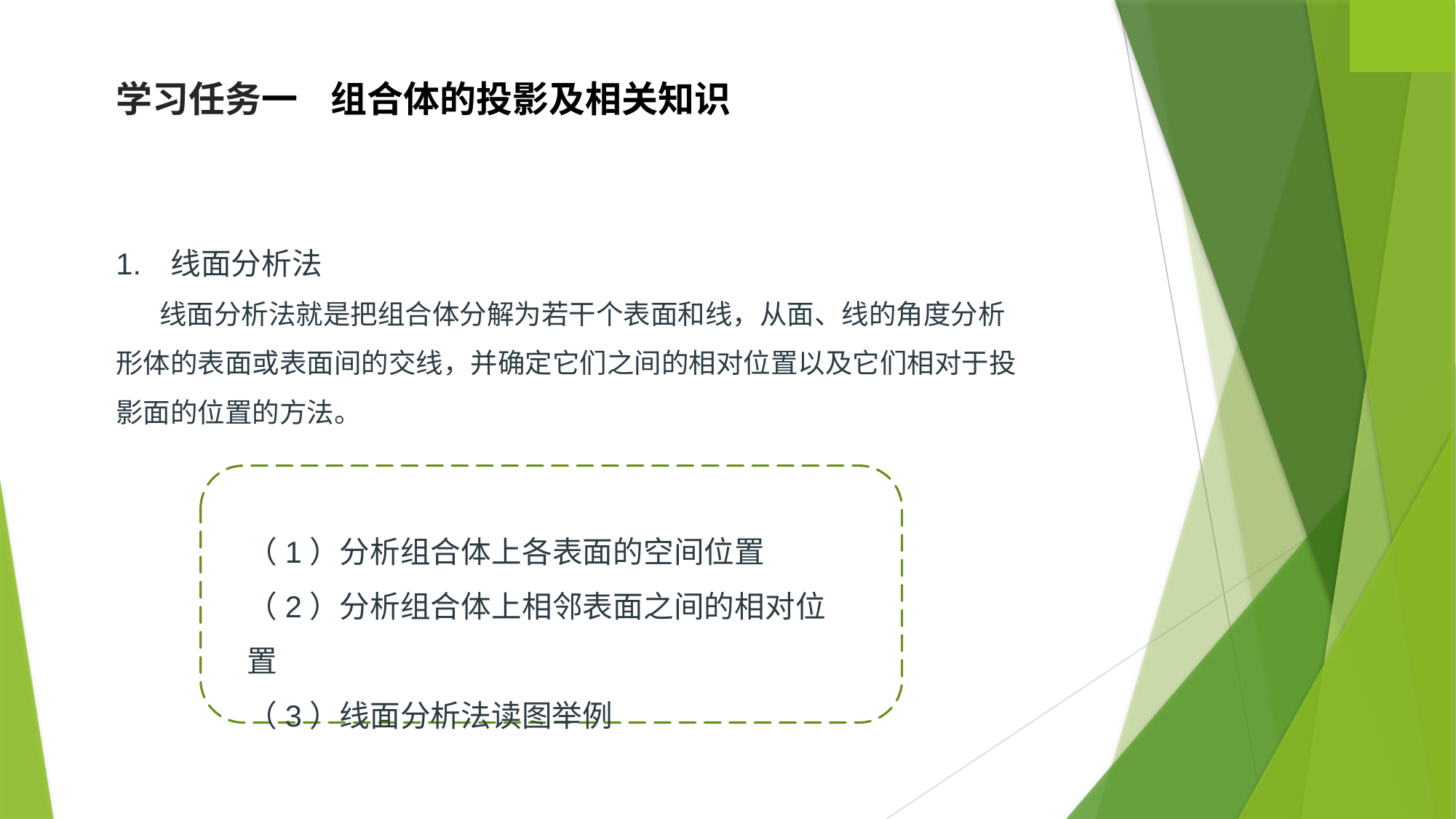

学习任务一    组合体的投影及相关知识

线面分析法
      线面分析法就是把组合体分解为若干个表面和线，从面、线的角度分析形体的表面或表面间的交线，并确定它们之间的相对位置以及它们相对于投影面的位置的方法。

（1）分析组合体上各表面的空间位置
（2）分析组合体上相邻表面之间的相对位置
（3）线面分析法读图举例